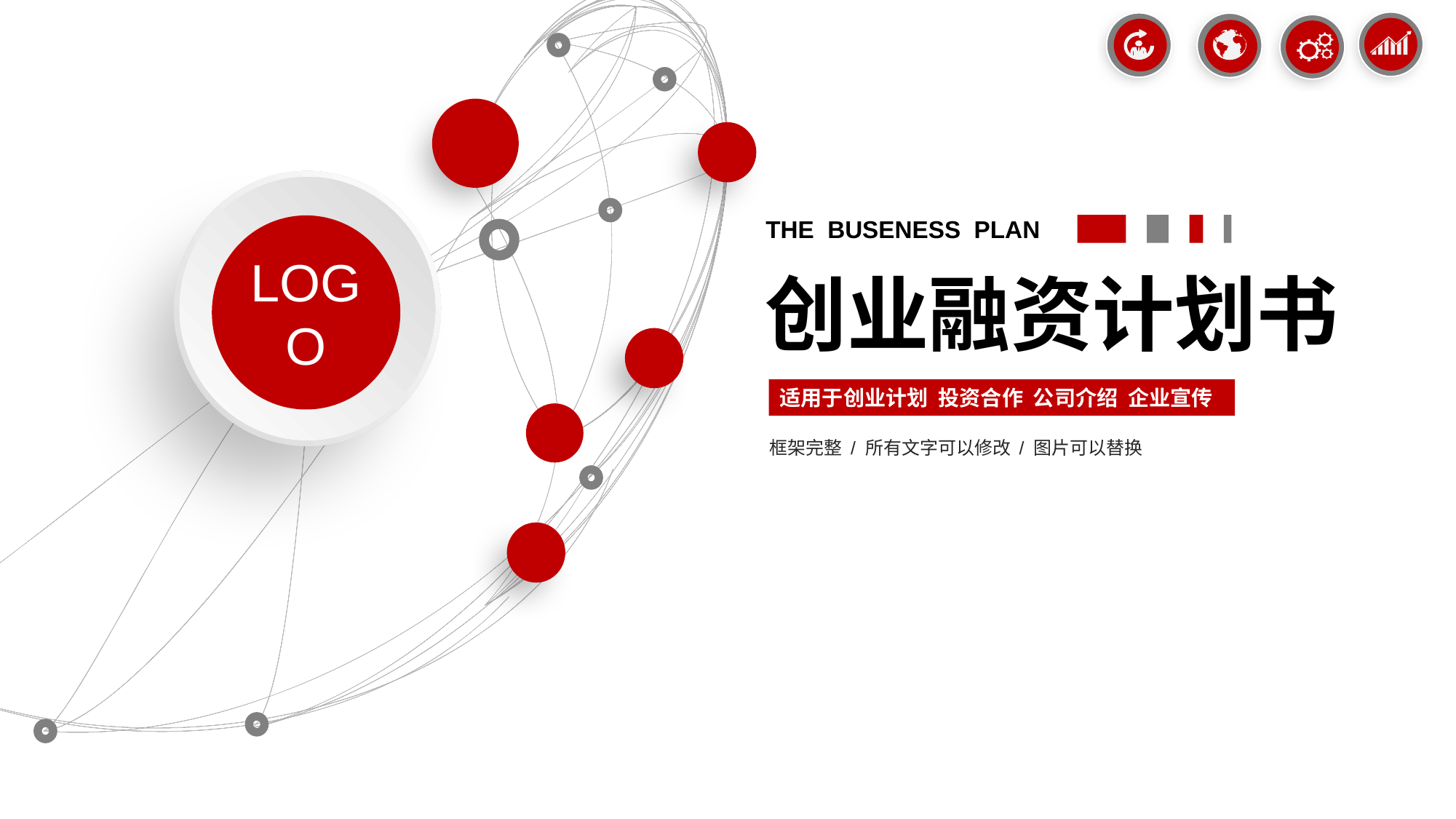

LOGO

THE  BUSENESS  PLAN

创业融资计划书

适用于创业计划  投资合作  公司介绍  企业宣传

框架完整 / 所有文字可以修改 / 图片可以替换